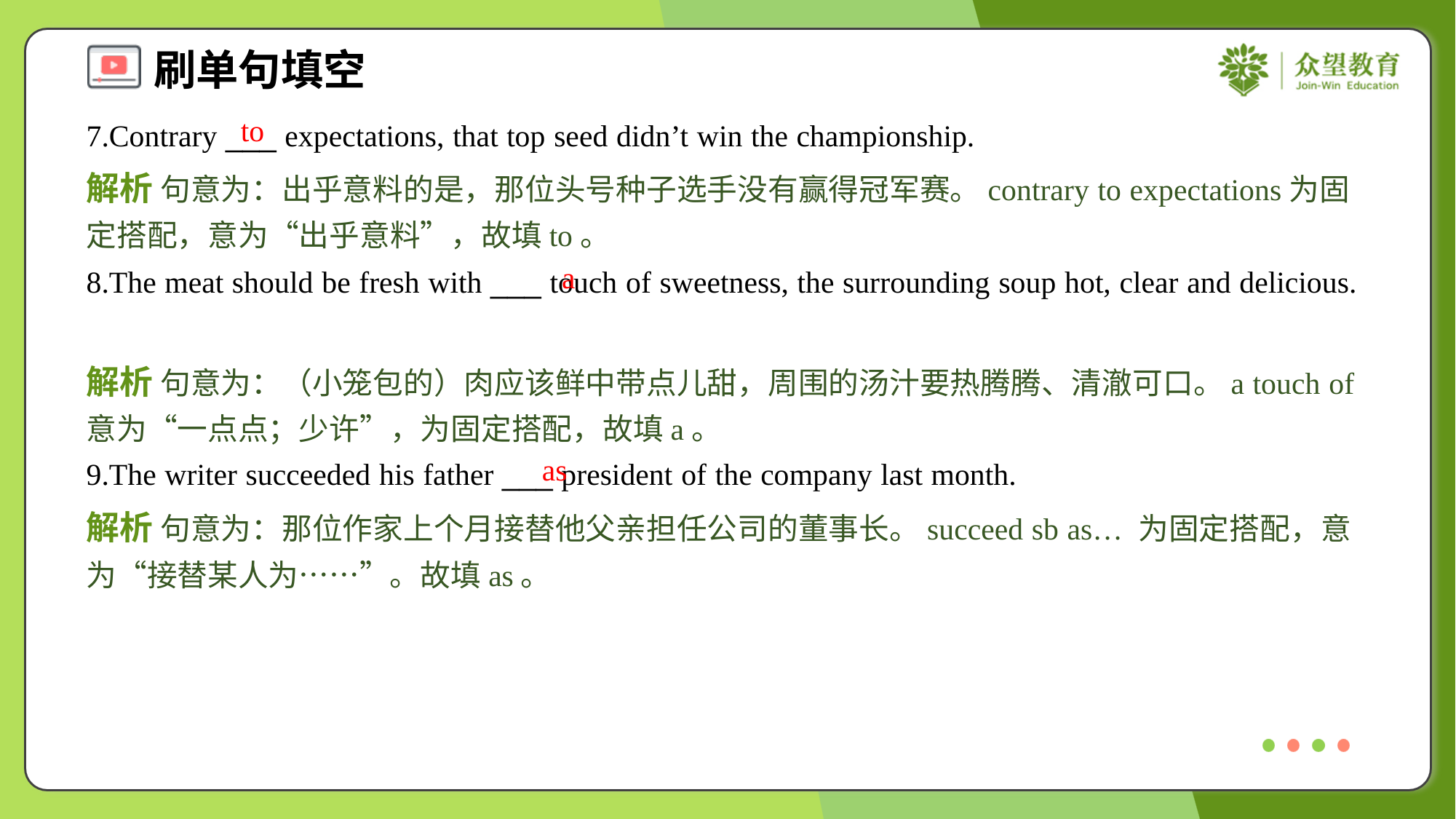

to
7.Contrary ___ expectations, that top seed didn’t win the championship.
解析 句意为：出乎意料的是，那位头号种子选手没有赢得冠军赛。contrary to expectations为固定搭配，意为“出乎意料”，故填to。
a
8.The meat should be fresh with ___ touch of sweetness, the surrounding soup hot, clear and delicious.
解析 句意为：（小笼包的）肉应该鲜中带点儿甜，周围的汤汁要热腾腾、清澈可口。a touch of意为“一点点；少许”，为固定搭配，故填a。
as
9.The writer succeeded his father ___ president of the company last month.
解析 句意为：那位作家上个月接替他父亲担任公司的董事长。succeed sb as… 为固定搭配，意为“接替某人为……”。故填as。